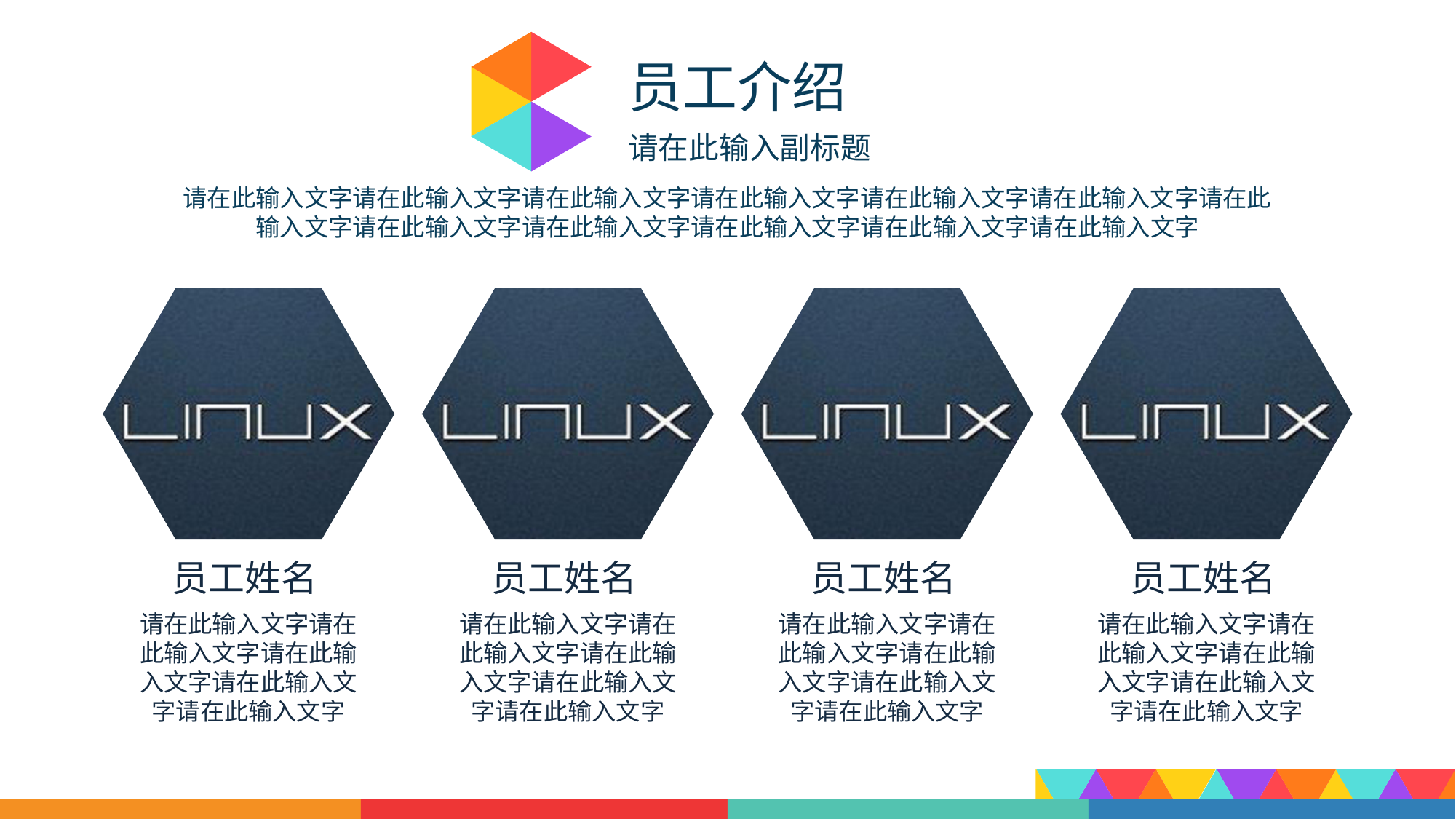

员工介绍
请在此输入副标题
请在此输入文字请在此输入文字请在此输入文字请在此输入文字请在此输入文字请在此输入文字请在此输入文字请在此输入文字请在此输入文字请在此输入文字请在此输入文字请在此输入文字

员工姓名
员工姓名
员工姓名
员工姓名

请在此输入文字请在此输入文字请在此输入文字请在此输入文字请在此输入文字
请在此输入文字请在此输入文字请在此输入文字请在此输入文字请在此输入文字
请在此输入文字请在此输入文字请在此输入文字请在此输入文字请在此输入文字
请在此输入文字请在此输入文字请在此输入文字请在此输入文字请在此输入文字